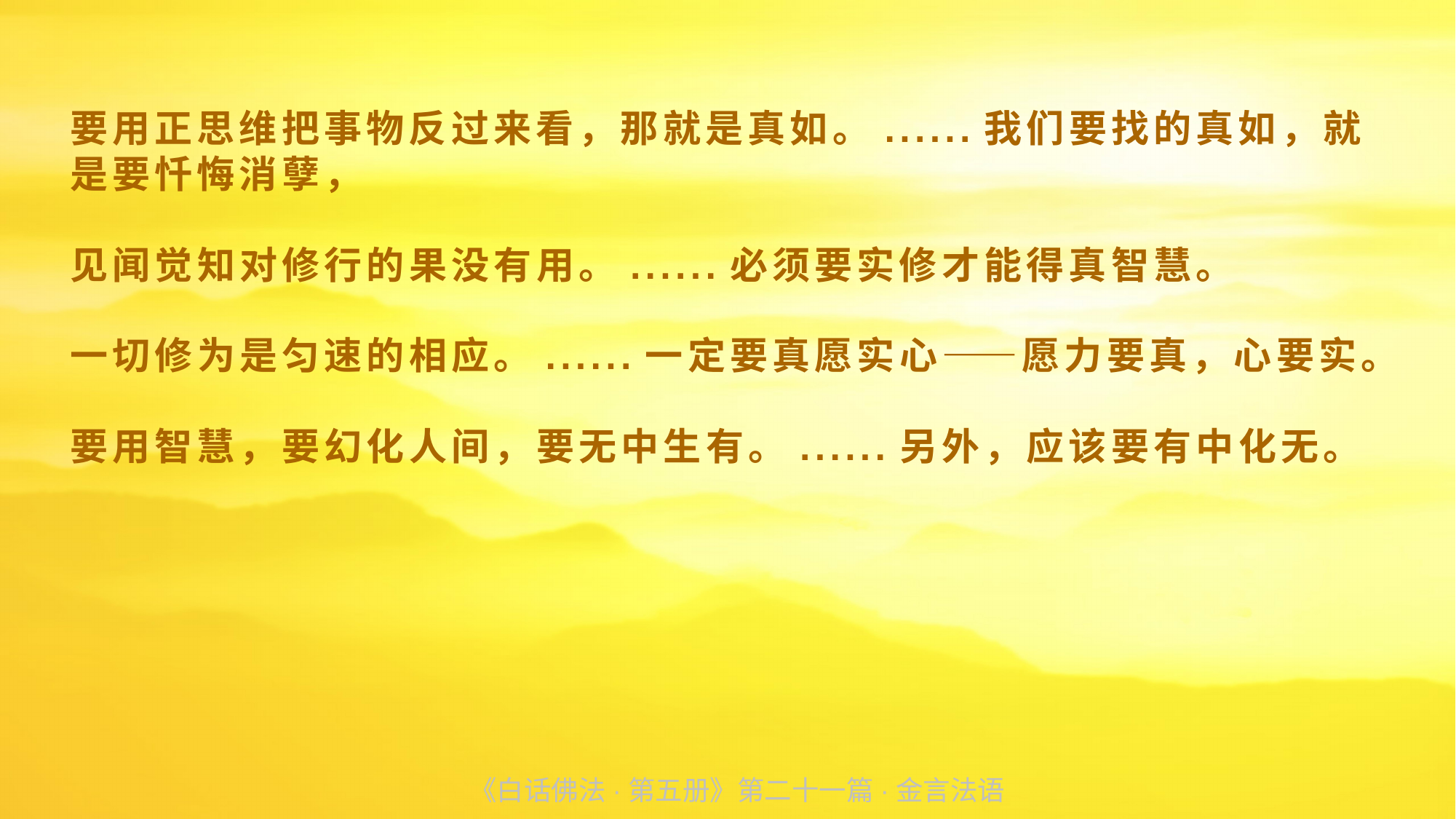

要用正思维把事物反过来看，那就是真如。......我们要找的真如，就是要忏悔消孽，

见闻觉知对修行的果没有用。......必须要实修才能得真智慧。

一切修为是匀速的相应。......一定要真愿实心——愿力要真，心要实。

要用智慧，要幻化人间，要无中生有。......另外，应该要有中化无。

  《白话佛法·第五册》第二十一篇·金言法语